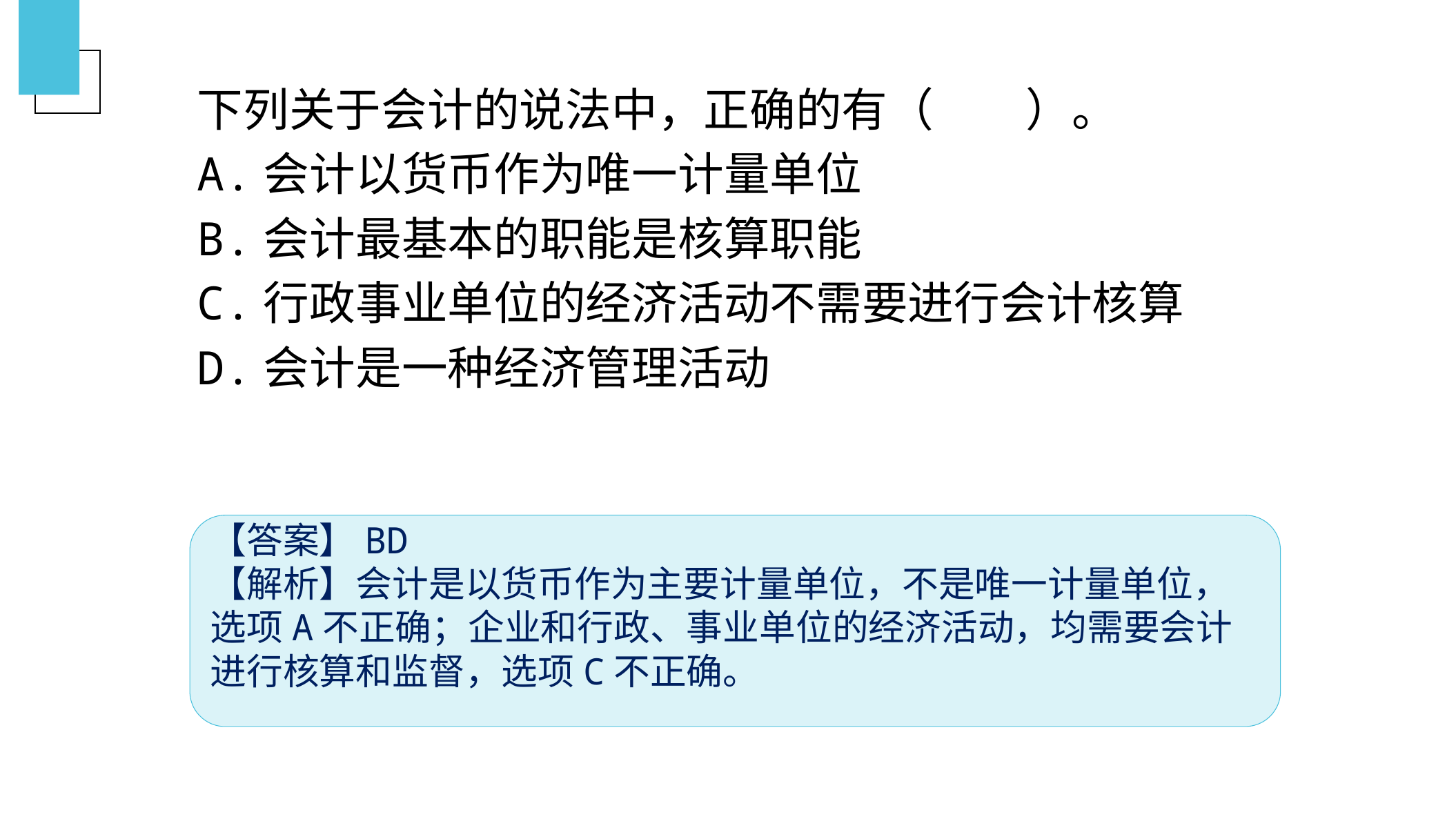

下列关于会计的说法中，正确的有（　　）。
A.会计以货币作为唯一计量单位
B.会计最基本的职能是核算职能
C.行政事业单位的经济活动不需要进行会计核算
D.会计是一种经济管理活动

【答案】BD
【解析】会计是以货币作为主要计量单位，不是唯一计量单位，选项A不正确；企业和行政、事业单位的经济活动，均需要会计进行核算和监督，选项C不正确。